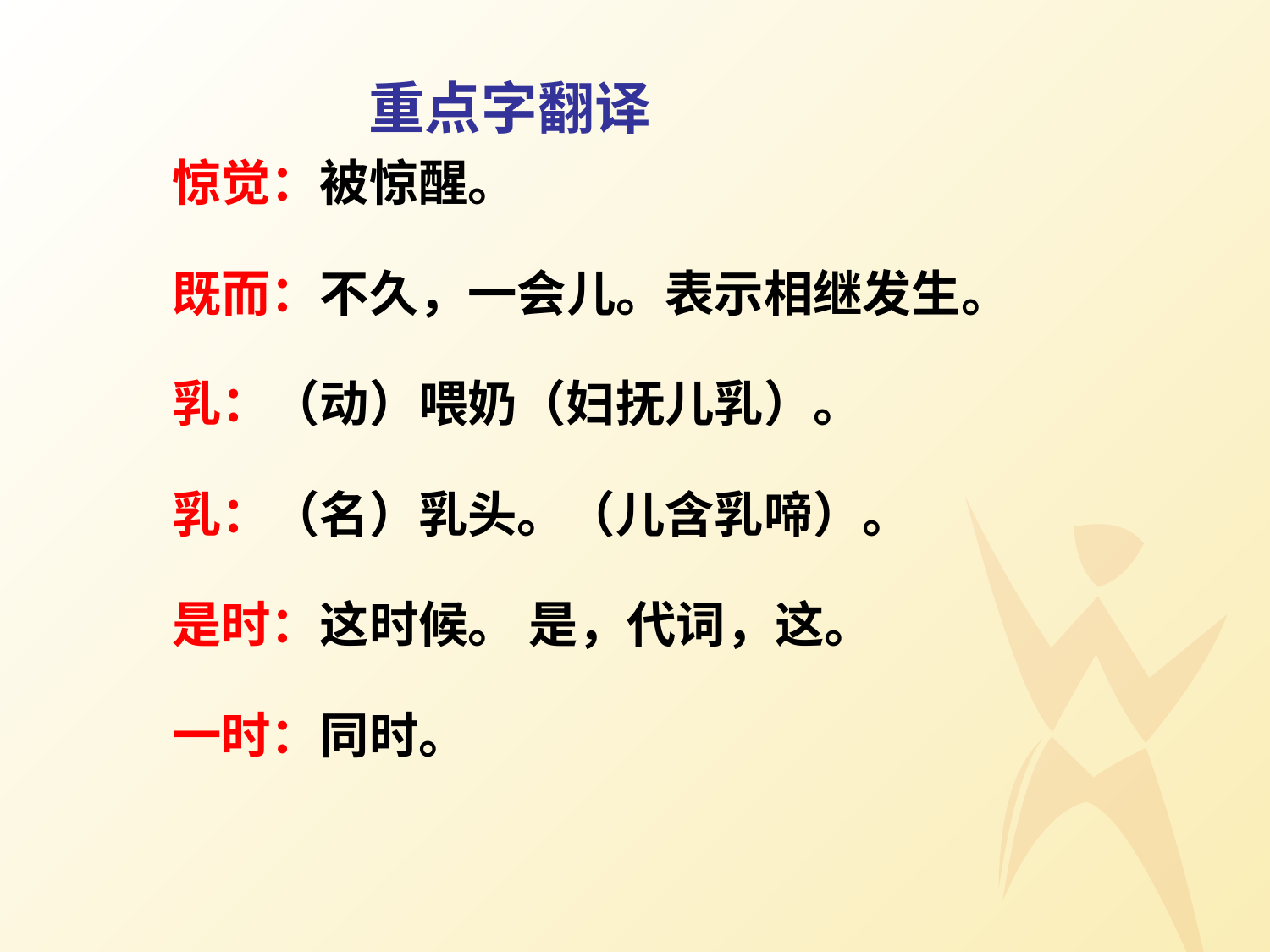

惊觉：被惊醒。
  既而：不久，一会儿。表示相继发生。
  乳：（动）喂奶（妇抚儿乳）。
  乳：（名）乳头。（儿含乳啼）。
  是时：这时候。 是，代词，这。
  一时：同时。
重点字翻译